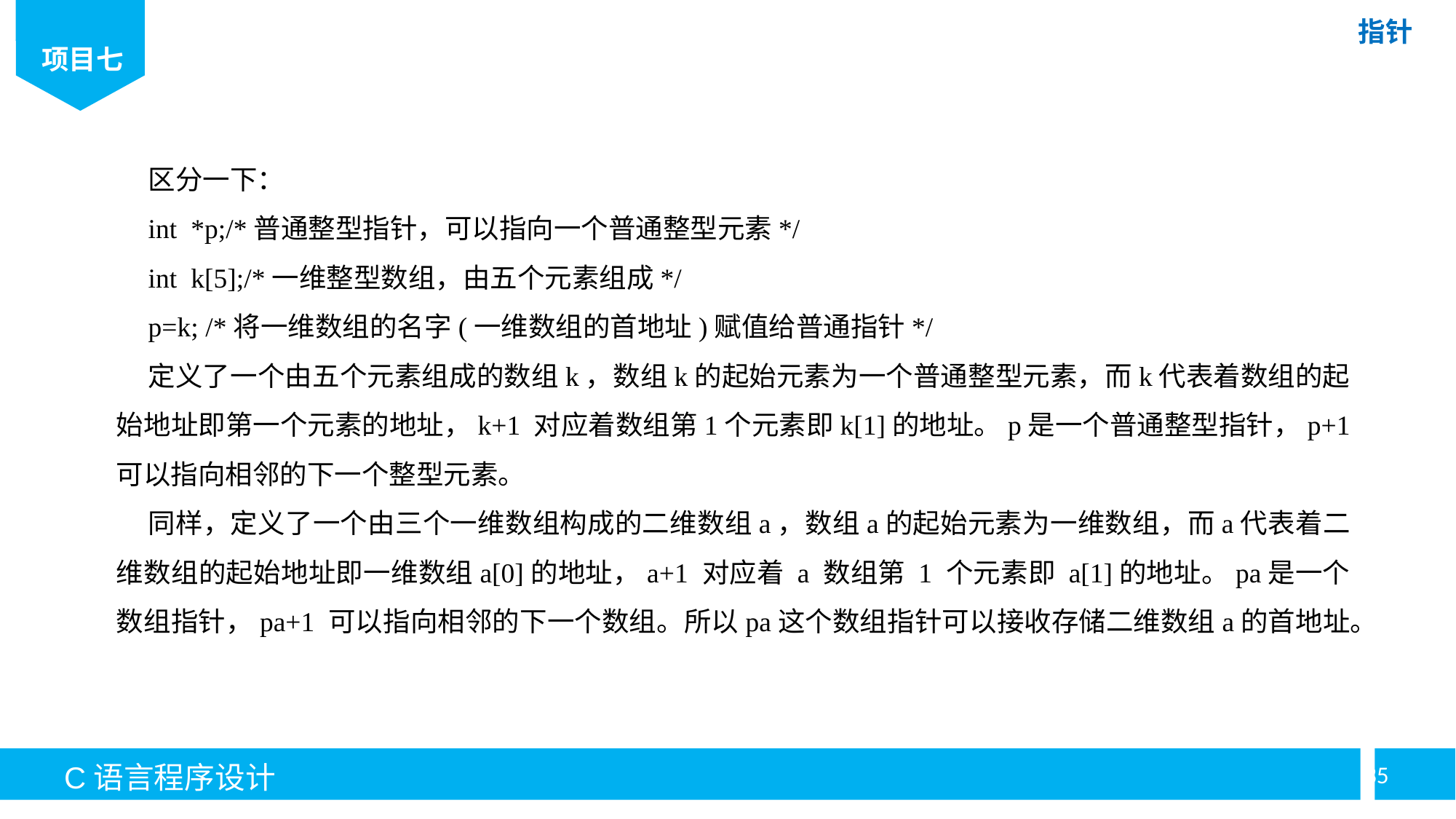

区分一下：
int  *p;/*普通整型指针，可以指向一个普通整型元素*/
int  k[5];/*一维整型数组，由五个元素组成*/
p=k; /*将一维数组的名字(一维数组的首地址)赋值给普通指针*/
定义了一个由五个元素组成的数组k，数组k的起始元素为一个普通整型元素，而k代表着数组的起始地址即第一个元素的地址，k+1 对应着数组第1个元素即k[1]的地址。p是一个普通整型指针，p+1 可以指向相邻的下一个整型元素。
同样，定义了一个由三个一维数组构成的二维数组a，数组a的起始元素为一维数组，而a代表着二维数组的起始地址即一维数组a[0]的地址，a+1 对应着 a 数组第 1 个元素即 a[1]的地址。pa是一个数组指针，pa+1 可以指向相邻的下一个数组。所以pa这个数组指针可以接收存储二维数组a的首地址。